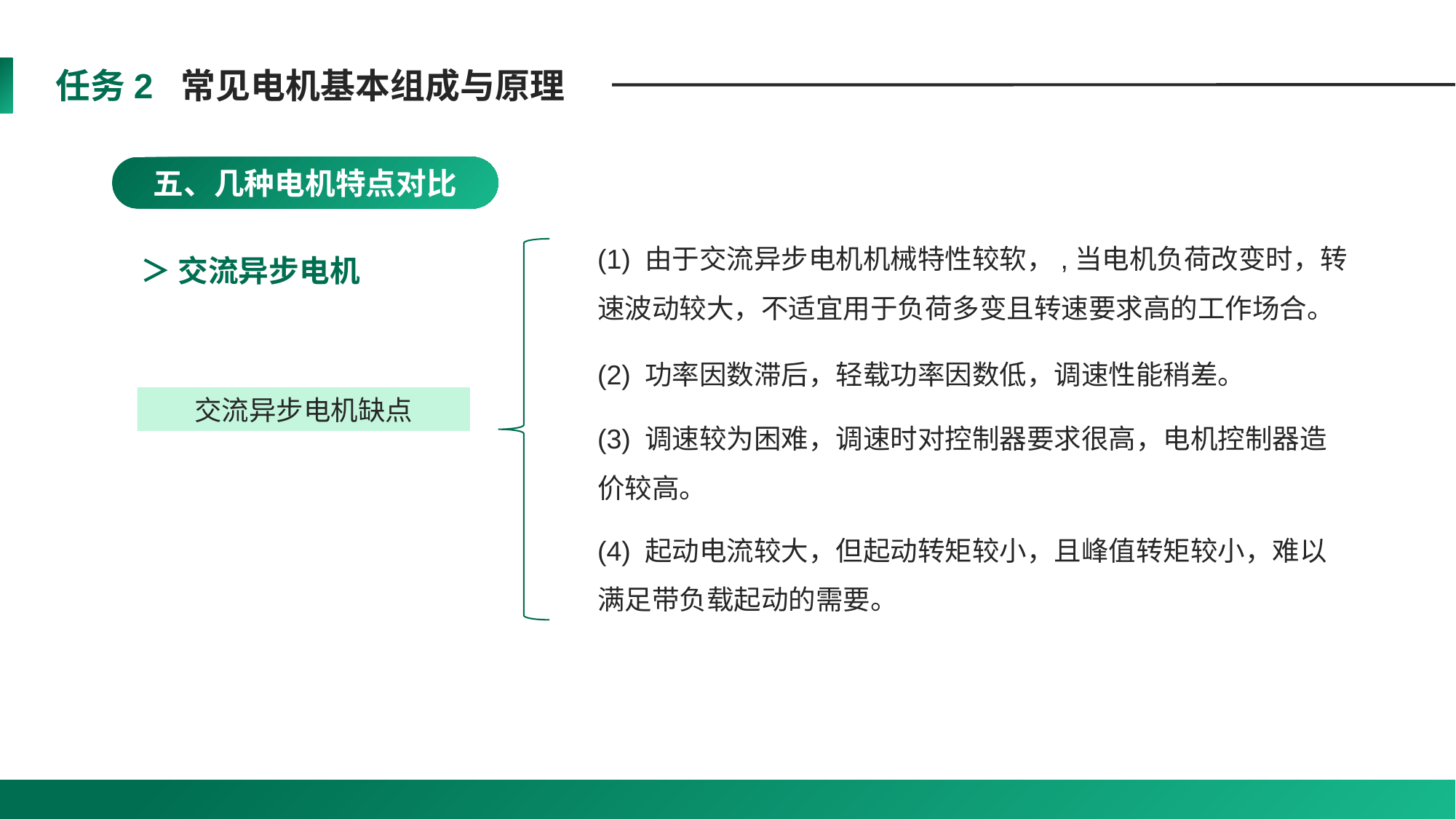

任务2  常见电机基本组成与原理
五、几种电机特点对比
(1) 由于交流异步电机机械特性较软，,当电机负荷改变时，转速波动较大，不适宜用于负荷多变且转速要求高的工作场合。

＞ 交流异步电机
(2) 功率因数滞后，轻载功率因数低，调速性能稍差。
交流异步电机缺点
(3) 调速较为困难，调速时对控制器要求很高，电机控制器造价较高。
(4) 起动电流较大，但起动转矩较小，且峰值转矩较小，难以满足带负载起动的需要。